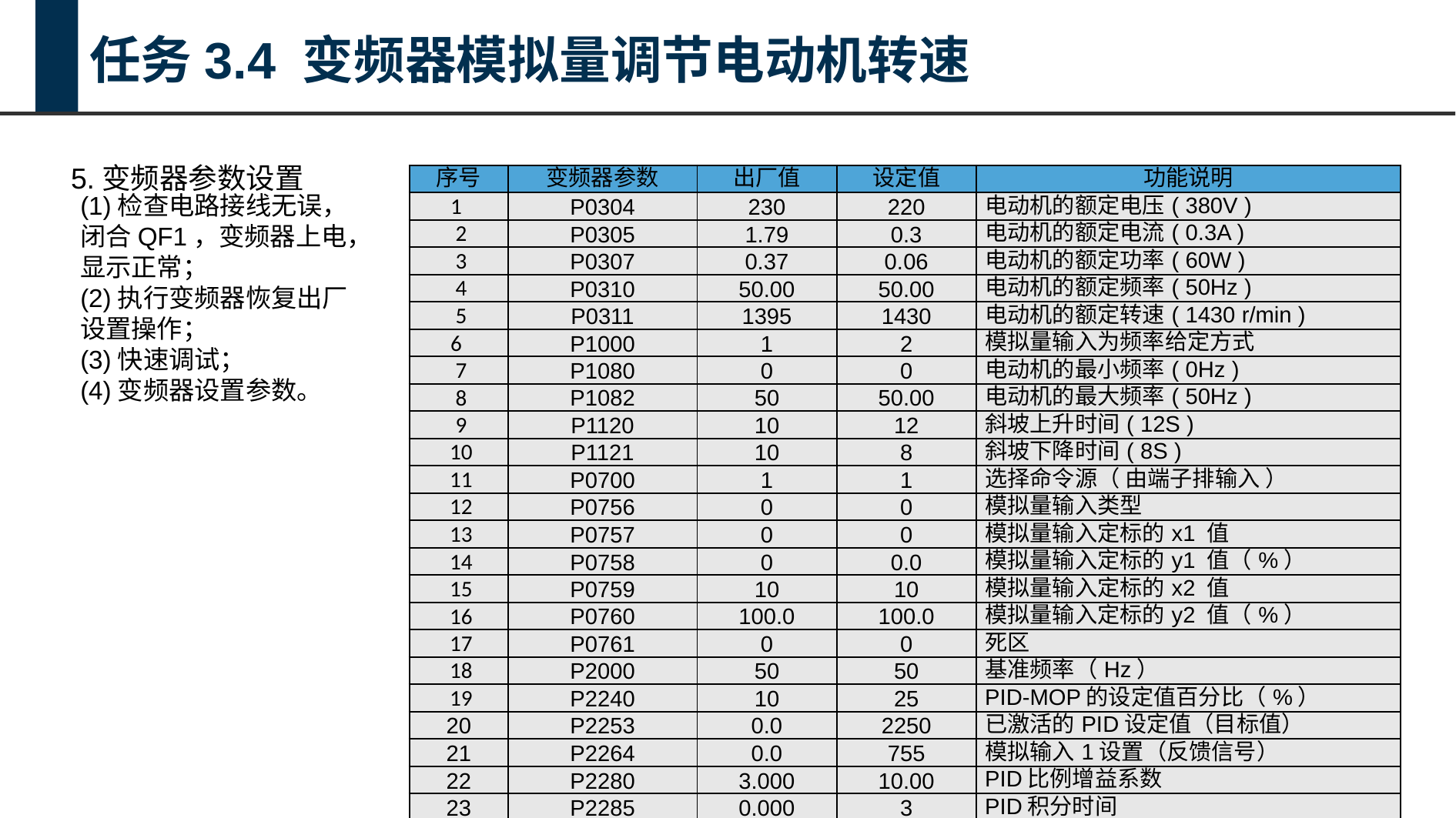

任务3.4 变频器模拟量调节电动机转速
5.变频器参数设置
| 序号 | 变频器参数 | 出厂值 | 设定值 | 功能说明 |
| --- | --- | --- | --- | --- |
| 1 | P0304 | 230 | 220 | 电动机的额定电压( 380V ) |
| 2 | P0305 | 1.79 | 0.3 | 电动机的额定电流( 0.3A ) |
| 3 | P0307 | 0.37 | 0.06 | 电动机的额定功率( 60W ) |
| 4 | P0310 | 50.00 | 50.00 | 电动机的额定频率( 50Hz ) |
| 5 | P0311 | 1395 | 1430 | 电动机的额定转速( 1430 r/min ) |
| 6 | P1000 | 1 | 2 | 模拟量输入为频率给定方式 |
| 7 | P1080 | 0 | 0 | 电动机的最小频率( 0Hz ) |
| 8 | P1082 | 50 | 50.00 | 电动机的最大频率( 50Hz ) |
| 9 | P1120 | 10 | 12 | 斜坡上升时间( 12S ) |
| 10 | P1121 | 10 | 8 | 斜坡下降时间( 8S ) |
| 11 | P0700 | 1 | 1 | 选择命令源（ 由端子排输入 ） |
| 12 | P0756 | 0 | 0 | 模拟量输入类型 |
| 13 | P0757 | 0 | 0 | 模拟量输入定标的x1 值 |
| 14 | P0758 | 0 | 0.0 | 模拟量输入定标的y1 值（%） |
| 15 | P0759 | 10 | 10 | 模拟量输入定标的x2 值 |
| 16 | P0760 | 100.0 | 100.0 | 模拟量输入定标的y2 值（%） |
| 17 | P0761 | 0 | 0 | 死区 |
| 18 | P2000 | 50 | 50 | 基准频率（Hz） |
| 19 | P2240 | 10 | 25 | PID-MOP的设定值百分比（%） |
| 20 | P2253 | 0.0 | 2250 | 已激活的PID设定值（目标值） |
| 21 | P2264 | 0.0 | 755 | 模拟输入1设置（反馈信号） |
| 22 | P2280 | 3.000 | 10.00 | PID比例增益系数 |
| 23 | P2285 | 0.000 | 3 | PID积分时间 |
(1)检查电路接线无误，闭合QF1，变频器上电，显示正常；
(2)执行变频器恢复出厂设置操作；
(3)快速调试；
(4)变频器设置参数。